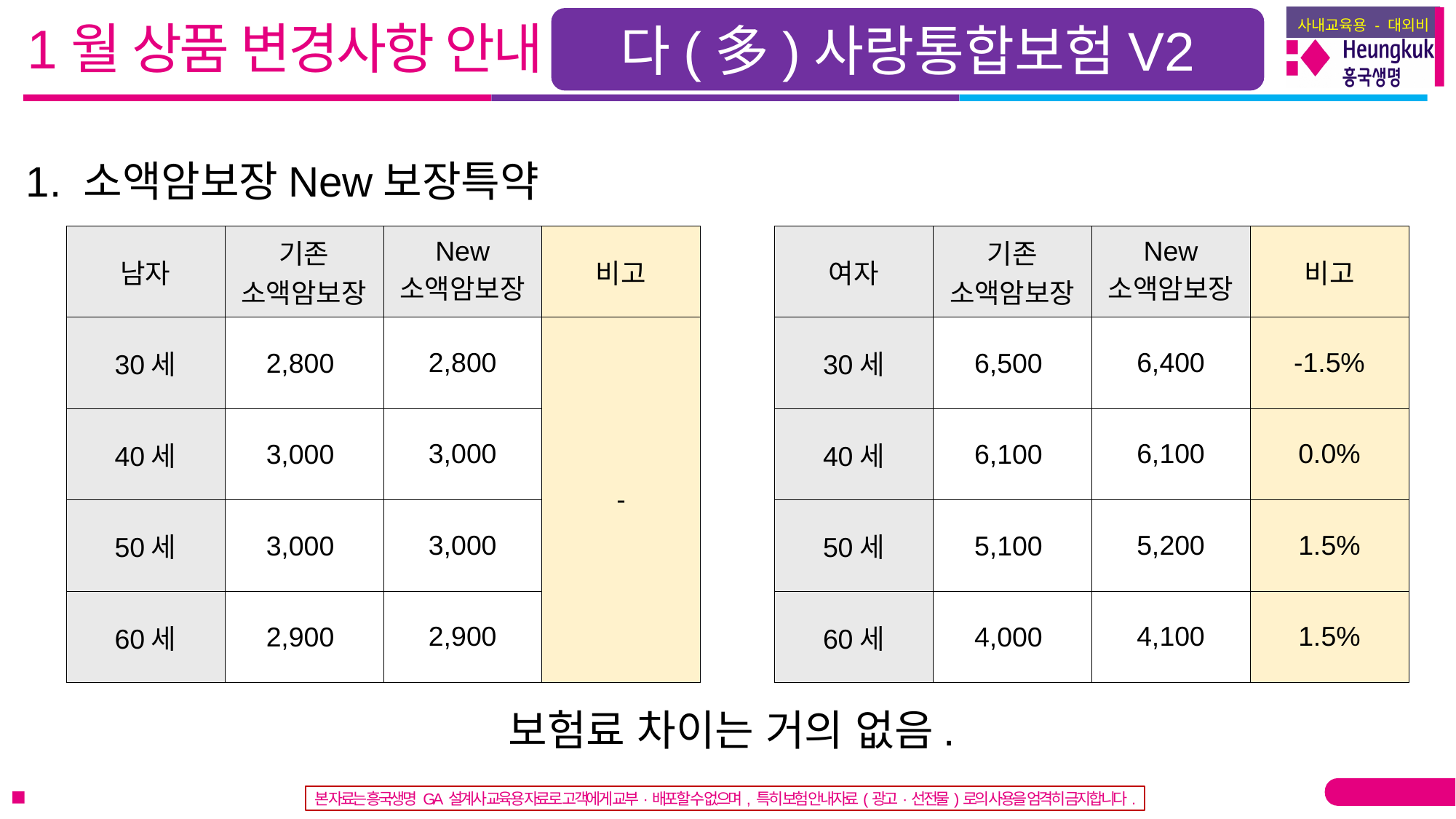

1월 상품 변경사항 안내
다(多)사랑통합보험V2
1. 소액암보장New보장특약
| 남자 | 기존 소액암보장 | New 소액암보장 | 비고 |
| --- | --- | --- | --- |
| 30세 | 2,800 | 2,800 | - |
| 40세 | 3,000 | 3,000 |  |
| 50세 | 3,000 | 3,000 |  |
| 60세 | 2,900 | 2,900 |  |
| 여자 | 기존 소액암보장 | New 소액암보장 | 비고 |
| --- | --- | --- | --- |
| 30세 | 6,500 | 6,400 | -1.5% |
| 40세 | 6,100 | 6,100 | 0.0% |
| 50세 | 5,100 | 5,200 | 1.5% |
| 60세 | 4,000 | 4,100 | 1.5% |
보험료 차이는 거의 없음.